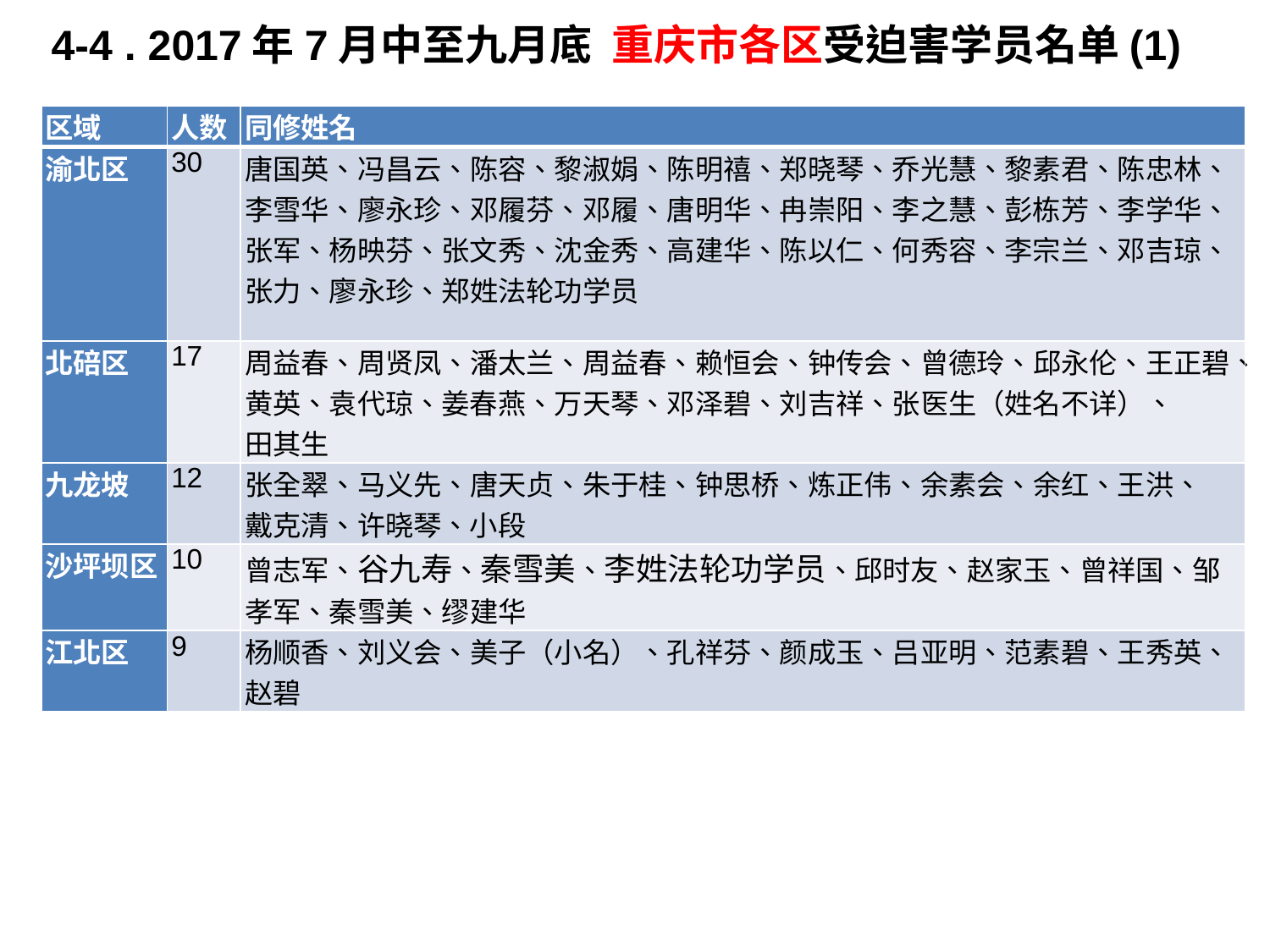

4-4 . 2017年7月中至九月底  重庆市各区受迫害学员名单(1)
| 区域 | 人数 | 同修姓名 |
| --- | --- | --- |
| 渝北区 | 30 | 唐国英、冯昌云、陈容、黎淑娟、陈明禧、郑晓琴、乔光慧、黎素君、陈忠林、李雪华、廖永珍、邓履芬、邓履、唐明华、冉崇阳、李之慧、彭栋芳、李学华、张军、杨映芬、张文秀、沈金秀、高建华、陈以仁、何秀容、李宗兰、邓吉琼、张力、廖永珍、郑姓法轮功学员 |
| 北碚区 | 17 | 周益春、周贤凤、潘太兰、周益春、赖恒会、钟传会、曾德玲、邱永伦、王正碧、黄英、袁代琼、姜春燕、万天琴、邓泽碧、刘吉祥、张医生（姓名不详）、 田其生 |
| 九龙坡 | 12 | 张全翠、马义先、唐天贞、朱于桂、钟思桥、炼正伟、余素会、余红、王洪、 戴克清、许晓琴、小段 |
| 沙坪坝区 | 10 | 曾志军、谷九寿、秦雪美、李姓法轮功学员、邱时友、赵家玉、曾祥国、邹孝军、秦雪美、缪建华 |
| 江北区 | 9 | 杨顺香、刘义会、美子（小名）、孔祥芬、颜成玉、吕亚明、范素碧、王秀英、赵碧 |